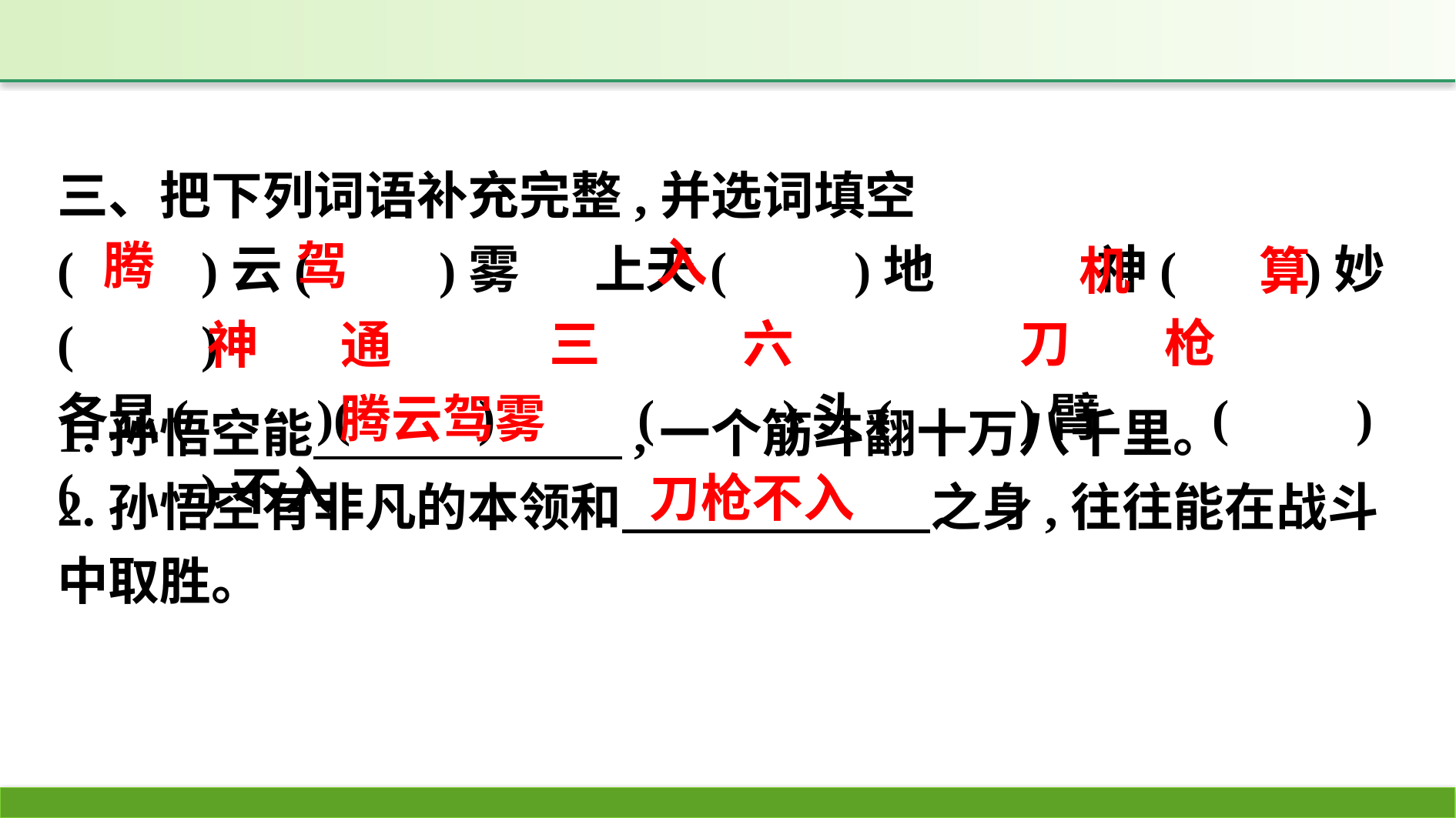

三、把下列词语补充完整,并选词填空
(　　)云(　　)雾　  上天(　　)地		神(　　)妙(　　)
各显(　　)(　　)	    (　　)头(　　)臂	(　　)(　　)不入
  入
腾           驾
机          算
刀        枪
三           六
神       通
腾云驾雾
1.孙悟空能　　　　　　,一个筋斗翻十万八千里。
2.孙悟空有非凡的本领和　　　　　　之身,往往能在战斗中取胜。
刀枪不入